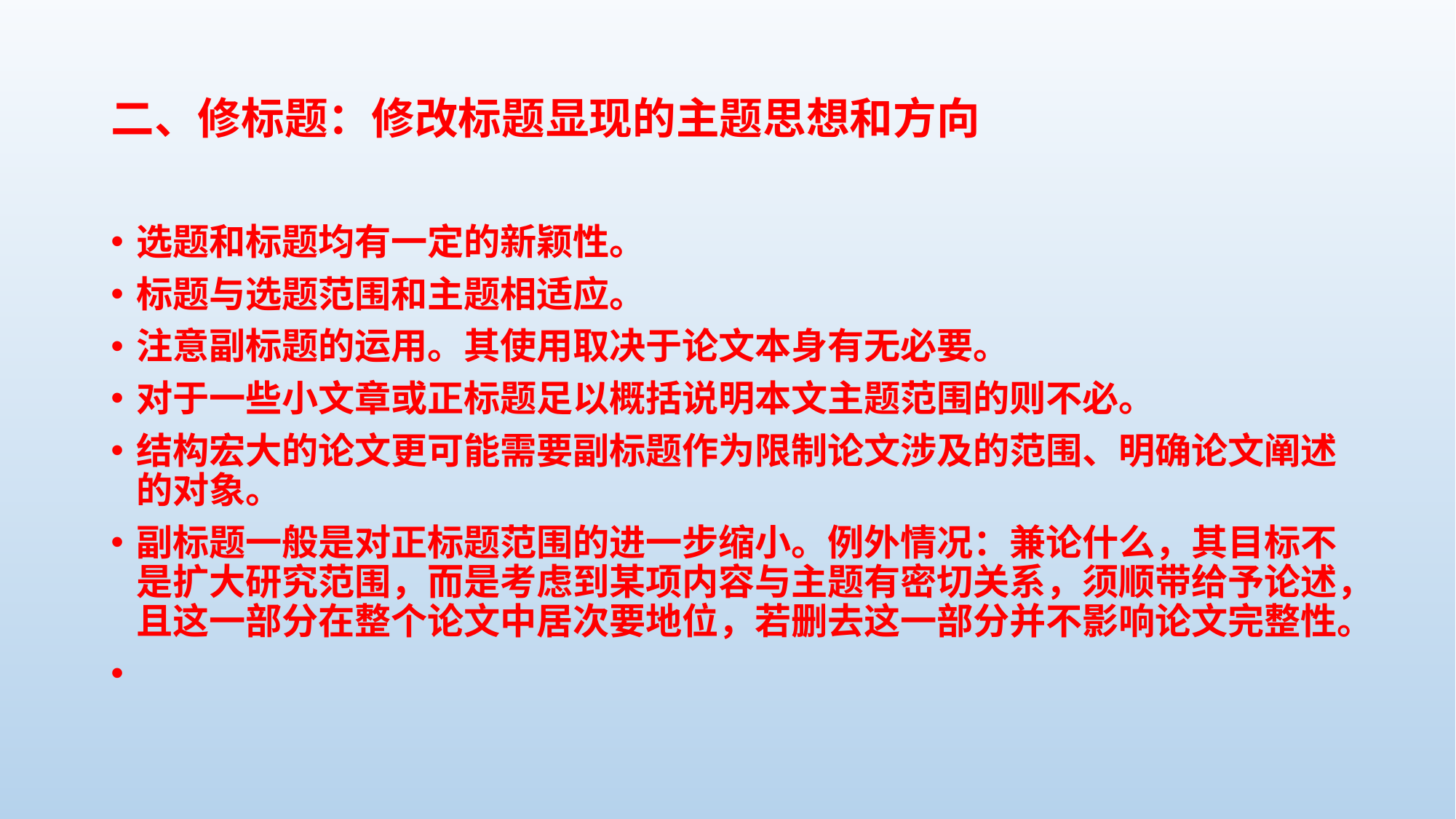

# 二、修标题：修改标题显现的主题思想和方向
选题和标题均有一定的新颖性。
标题与选题范围和主题相适应。
注意副标题的运用。其使用取决于论文本身有无必要。
对于一些小文章或正标题足以概括说明本文主题范围的则不必。
结构宏大的论文更可能需要副标题作为限制论文涉及的范围、明确论文阐述的对象。
副标题一般是对正标题范围的进一步缩小。例外情况：兼论什么，其目标不是扩大研究范围，而是考虑到某项内容与主题有密切关系，须顺带给予论述，且这一部分在整个论文中居次要地位，若删去这一部分并不影响论文完整性。